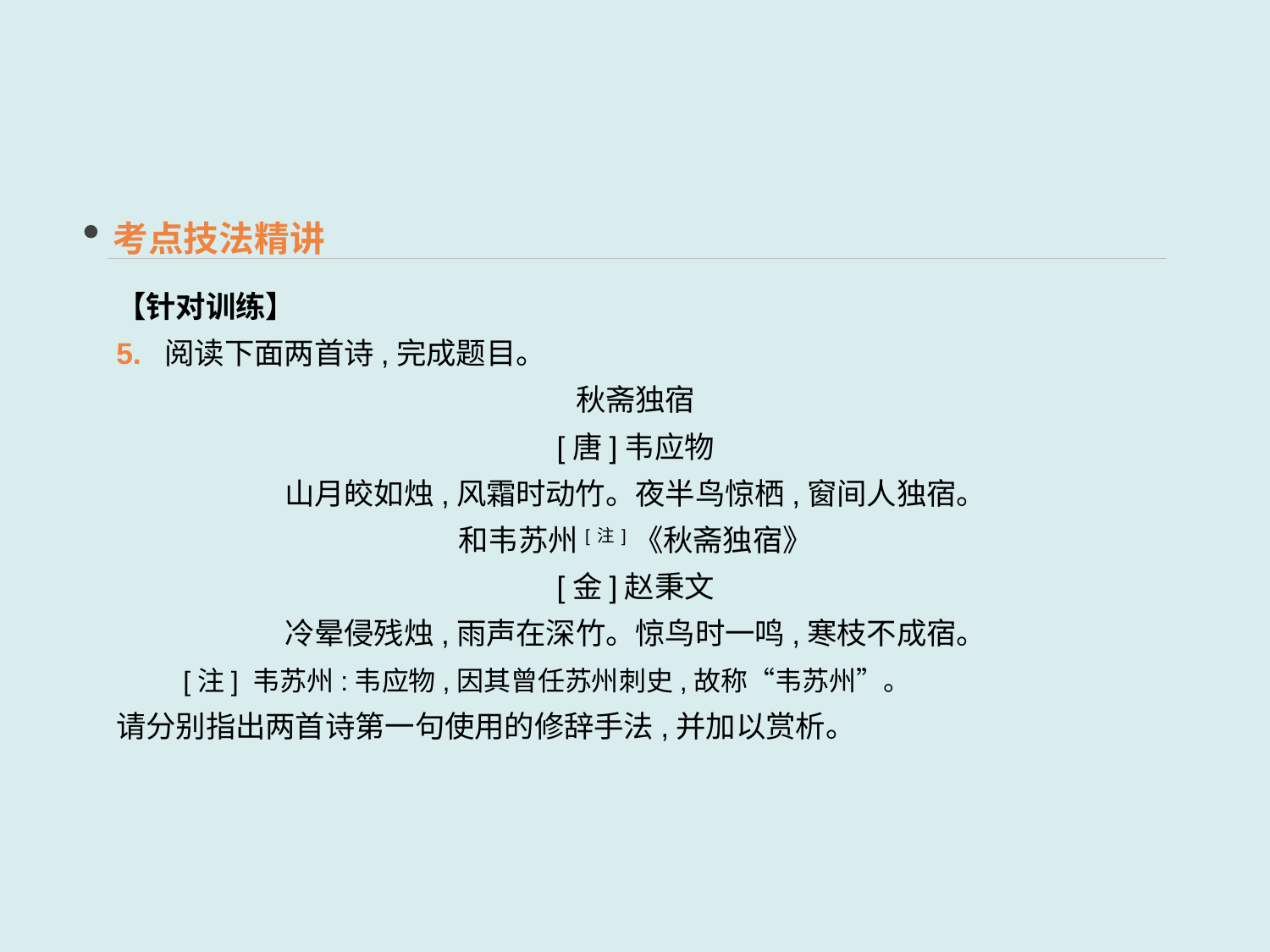

考点技法精讲

【针对训练】
5.  阅读下面两首诗,完成题目。
秋斋独宿
[唐]韦应物
山月皎如烛,风霜时动竹。夜半鸟惊栖,窗间人独宿。
和韦苏州[注]《秋斋独宿》
[金]赵秉文
冷晕侵残烛,雨声在深竹。惊鸟时一鸣,寒枝不成宿。
　　[注] 韦苏州:韦应物,因其曾任苏州刺史,故称“韦苏州”。
请分别指出两首诗第一句使用的修辞手法,并加以赏析。